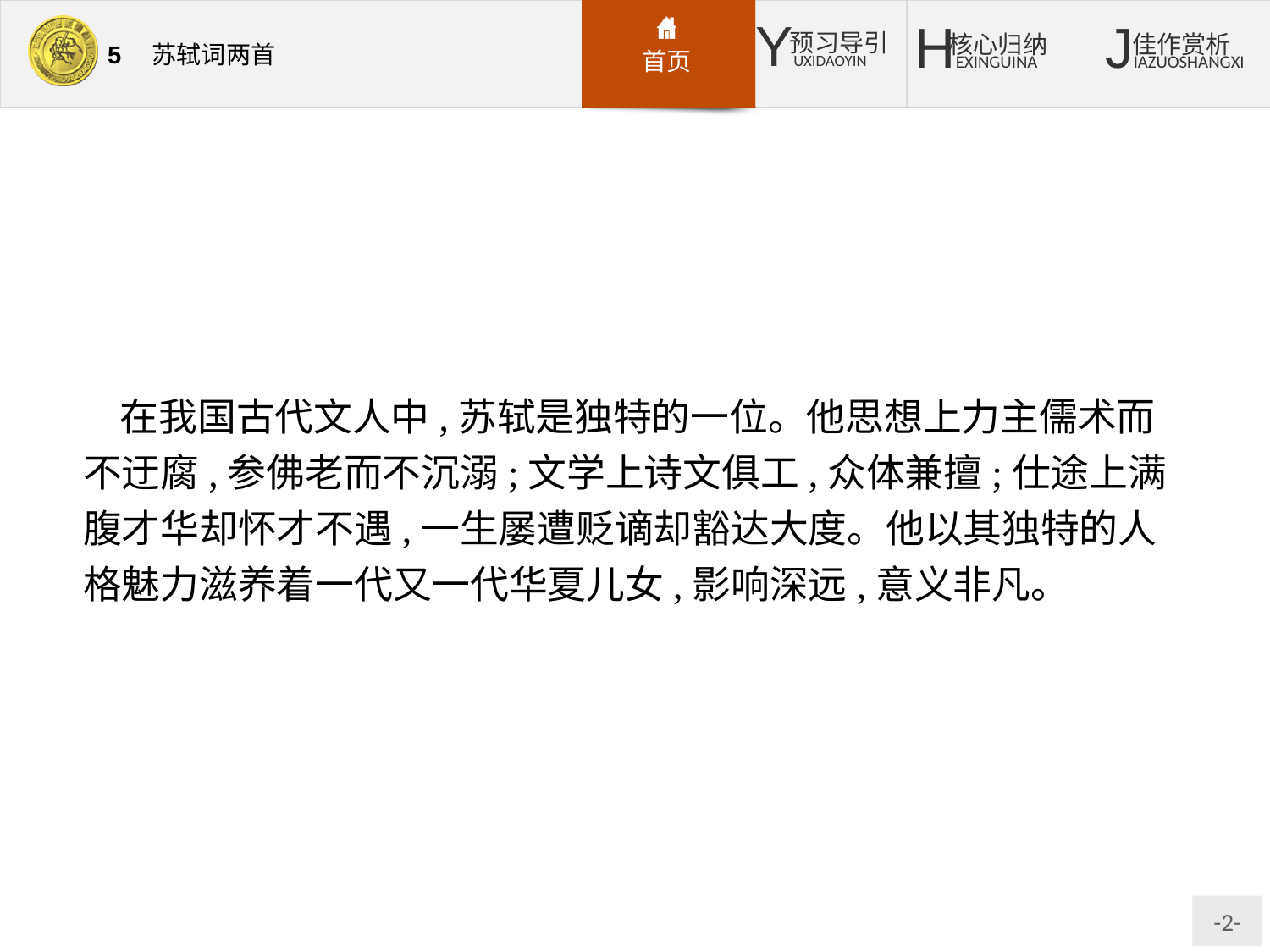

在我国古代文人中,苏轼是独特的一位。他思想上力主儒术而不迂腐,参佛老而不沉溺;文学上诗文俱工,众体兼擅;仕途上满腹才华却怀才不遇,一生屡遭贬谪却豁达大度。他以其独特的人格魅力滋养着一代又一代华夏儿女,影响深远,意义非凡。